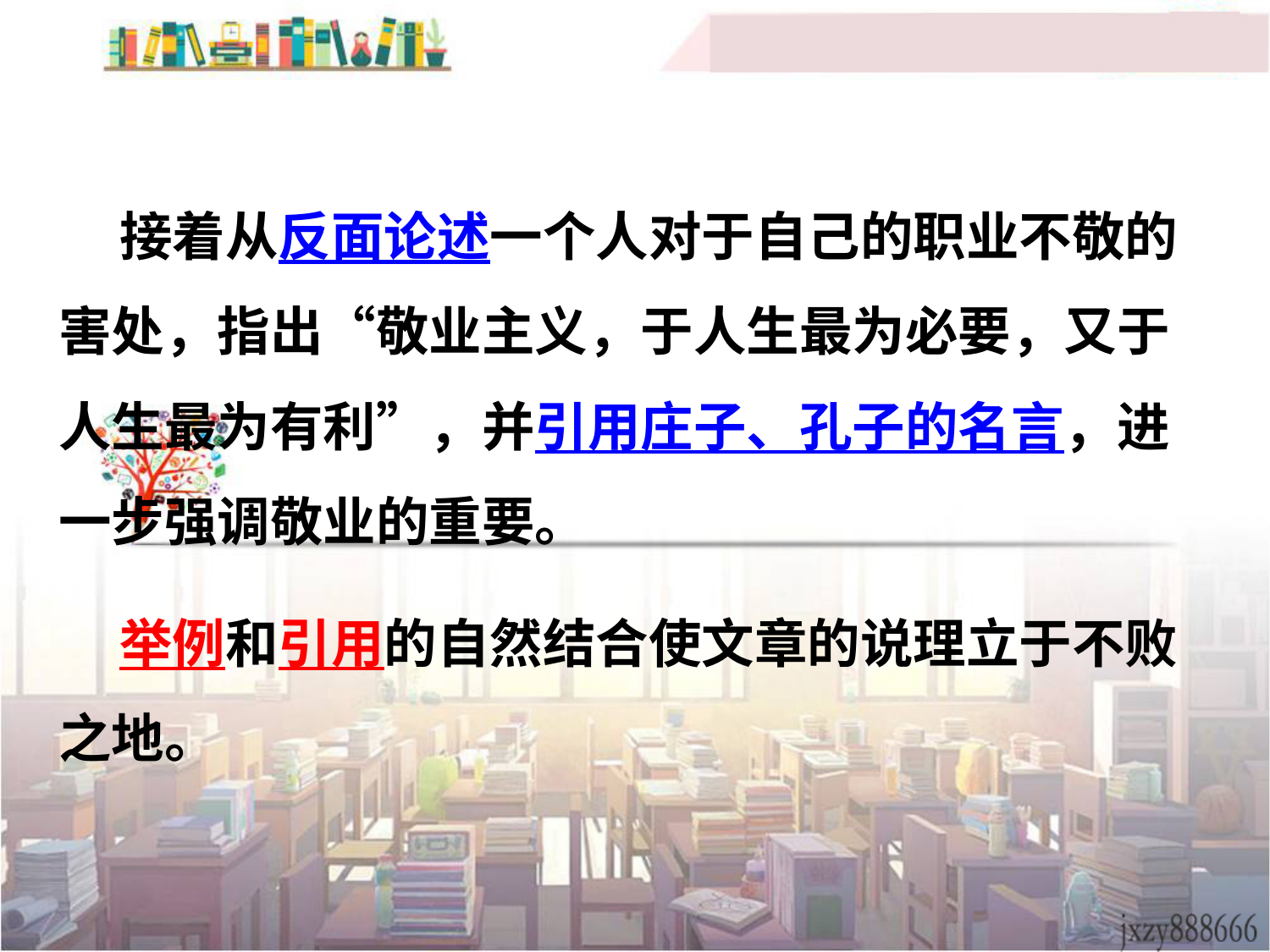

接着从反面论述一个人对于自己的职业不敬的害处，指出“敬业主义，于人生最为必要，又于人生最为有利”，并引用庄子、孔子的名言，进一步强调敬业的重要。
    举例和引用的自然结合使文章的说理立于不败之地。